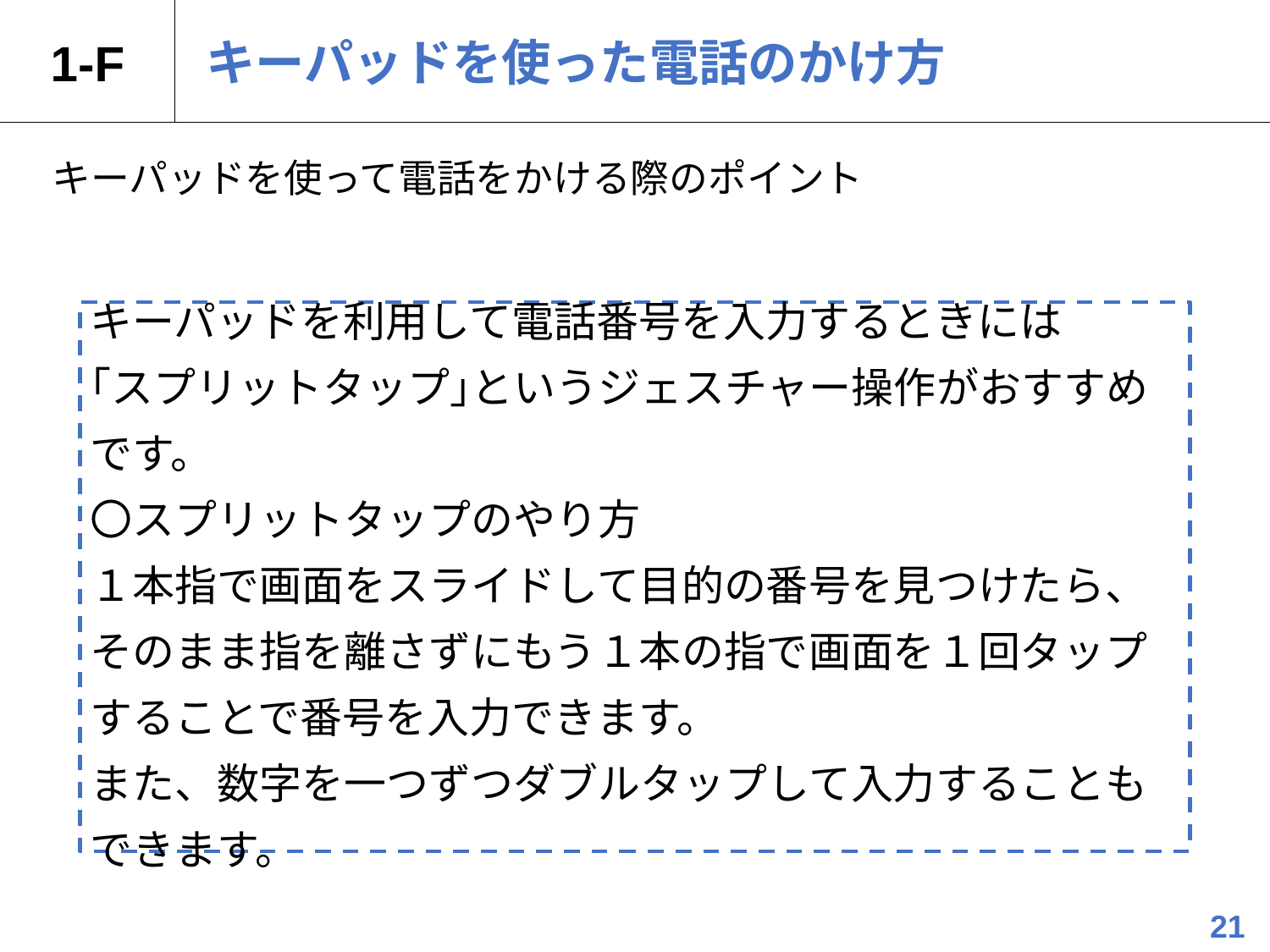

1-F
# キーパッドを使った電話のかけ方
キーパッドを使って電話をかける際のポイント
キーパッドを利用して電話番号を入力するときには
｢スプリットタップ｣というジェスチャー操作がおすすめです。
〇スプリットタップのやり方
１本指で画面をスライドして目的の番号を見つけたら、
そのまま指を離さずにもう１本の指で画面を１回タップすることで番号を入力できます。
また、数字を一つずつダブルタップして入力することもできます。
21